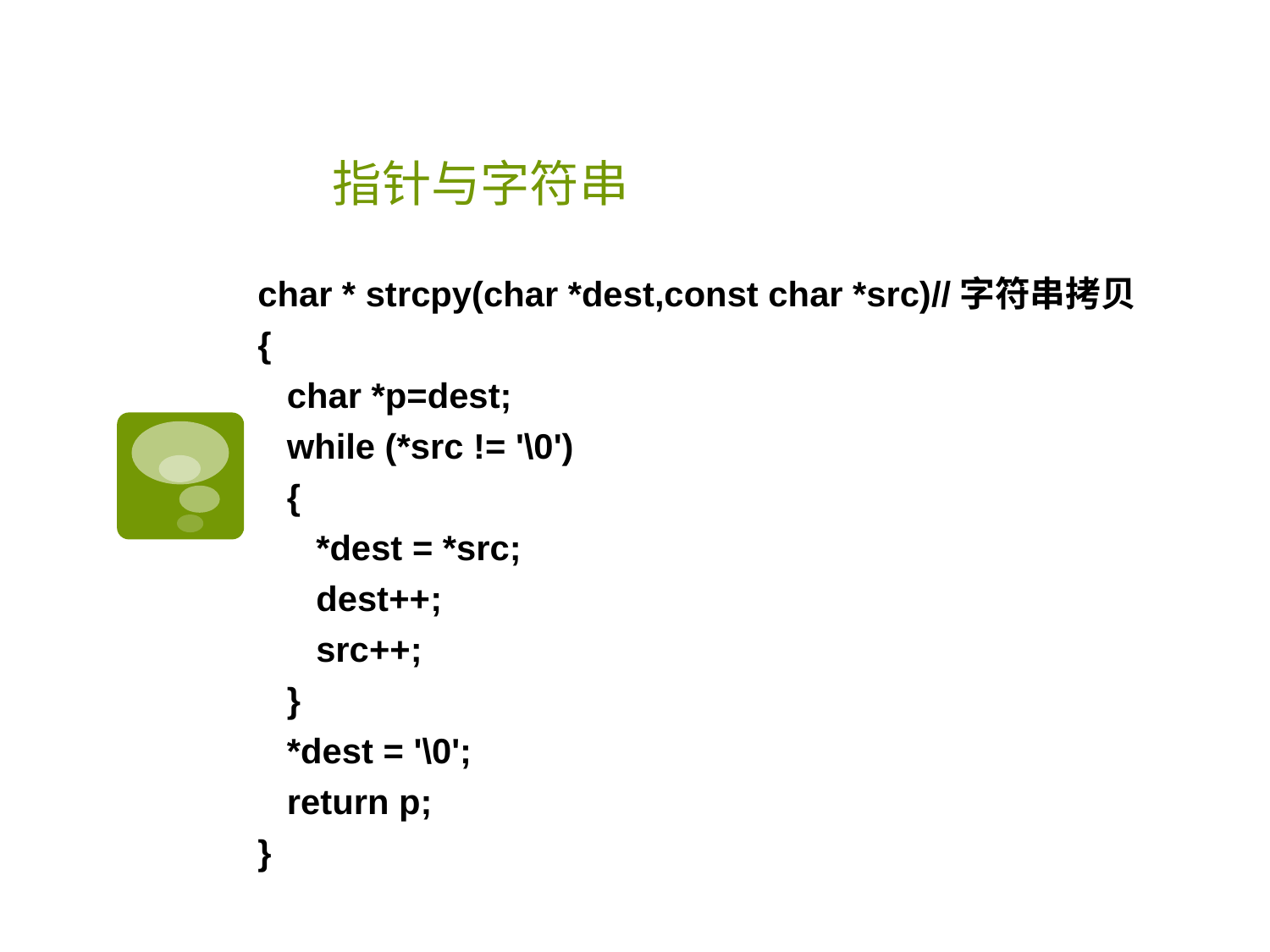

# 指针与字符串
char * strcpy(char *dest,const char *src)//字符串拷贝
{
   char *p=dest;
   while (*src != '\0')
   {
      *dest = *src;
      dest++;
      src++;
   }
   *dest = '\0';
   return p;
}